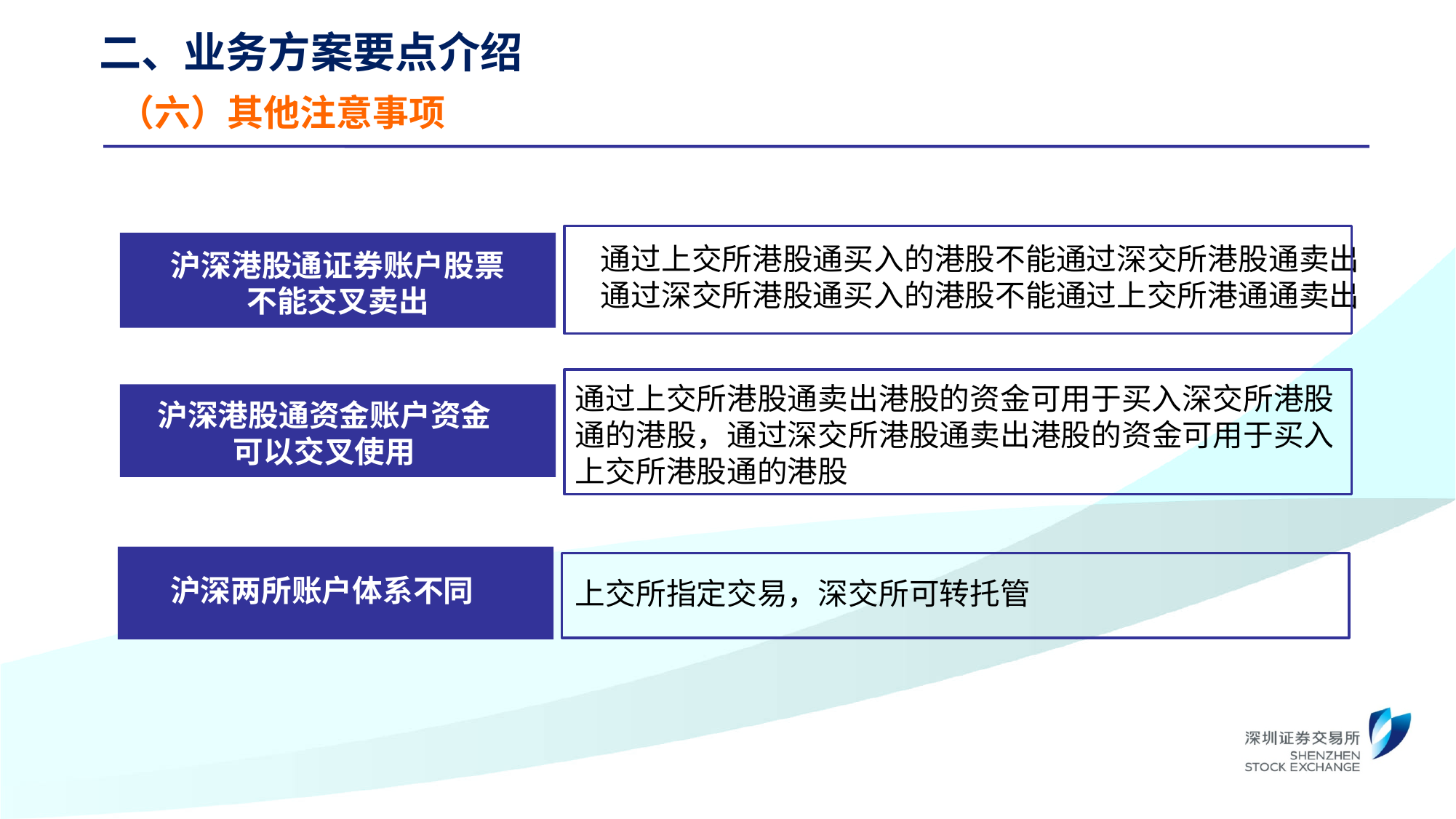

二、业务方案要点介绍
（六）其他注意事项

通过上交所港股通买入的港股不能通过深交所港股通卖出
通过深交所港股通买入的港股不能通过上交所港通通卖出
沪深港股通证券账户股票
不能交叉卖出

通过上交所港股通卖出港股的资金可用于买入深交所港股通的港股，通过深交所港股通卖出港股的资金可用于买入上交所港股通的港股

沪深港股通资金账户资金
可以交叉使用

沪深两所账户体系不同
上交所指定交易，深交所可转托管